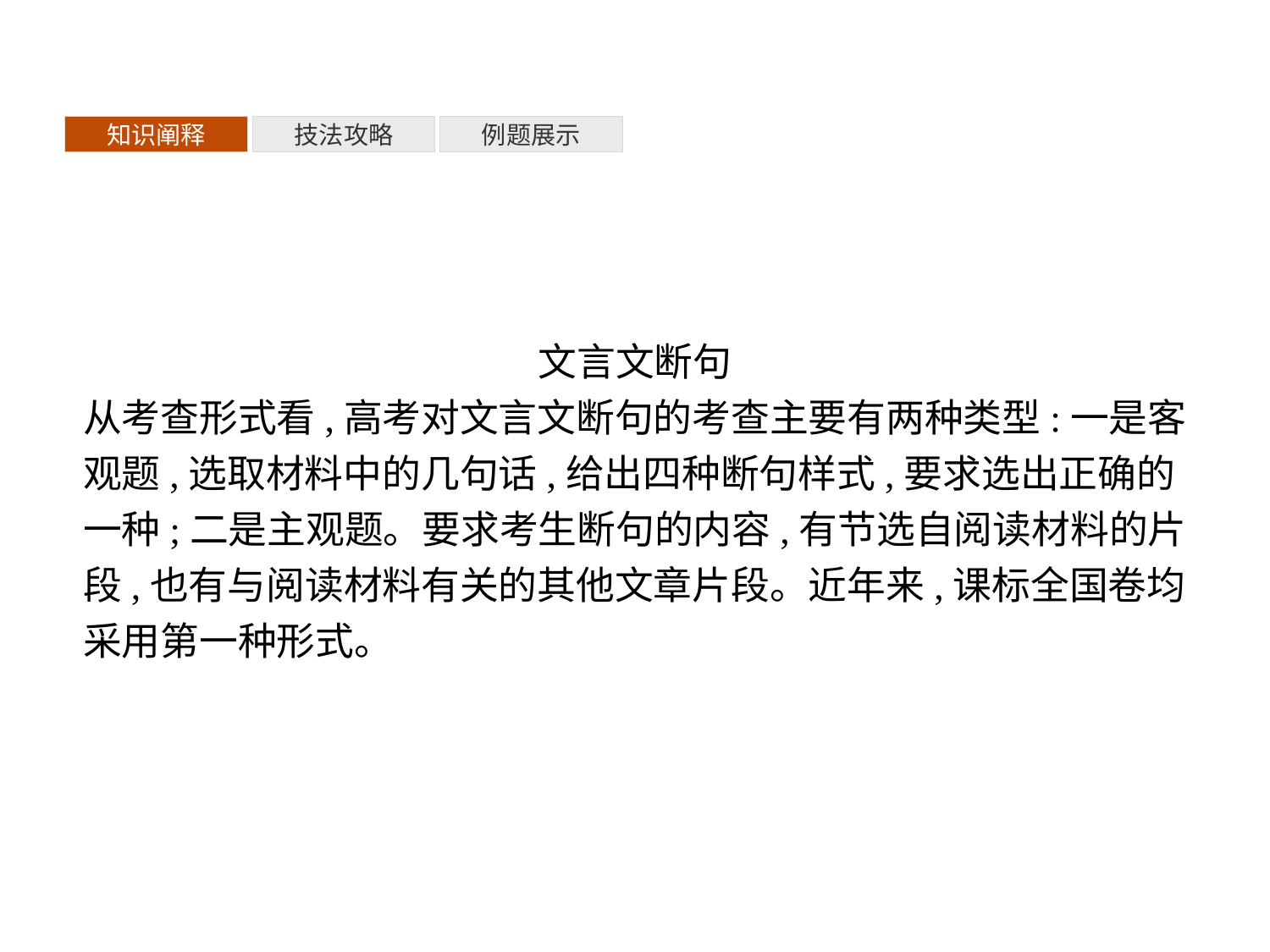

知识阐释
技法攻略
例题展示
文言文断句
从考查形式看,高考对文言文断句的考查主要有两种类型:一是客观题,选取材料中的几句话,给出四种断句样式,要求选出正确的一种;二是主观题。要求考生断句的内容,有节选自阅读材料的片段,也有与阅读材料有关的其他文章片段。近年来,课标全国卷均采用第一种形式。